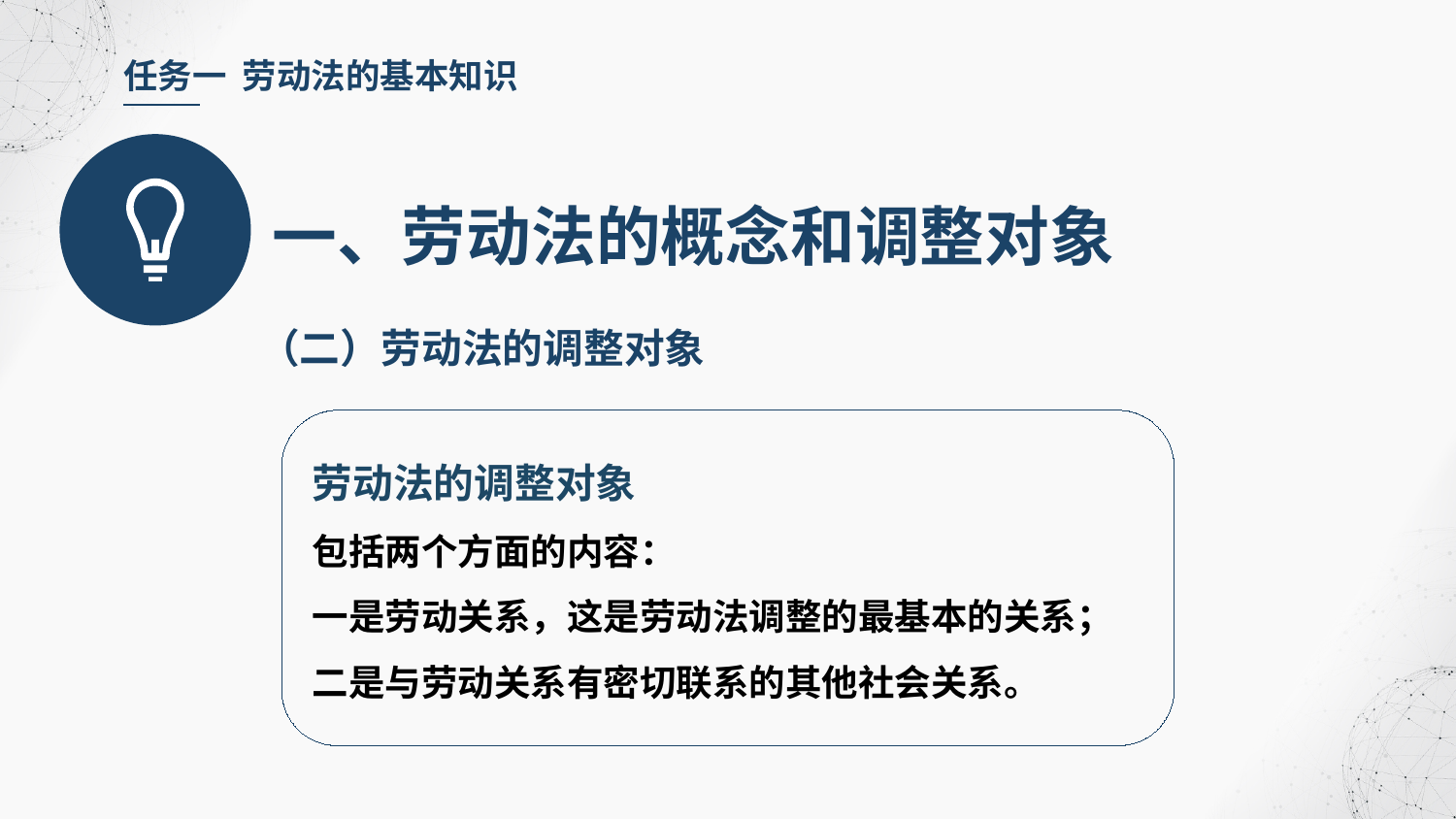

任务一  劳动法的基本知识

一、劳动法的概念和调整对象
（二）劳动法的调整对象
劳动法的调整对象
包括两个方面的内容：
一是劳动关系，这是劳动法调整的最基本的关系；
二是与劳动关系有密切联系的其他社会关系。